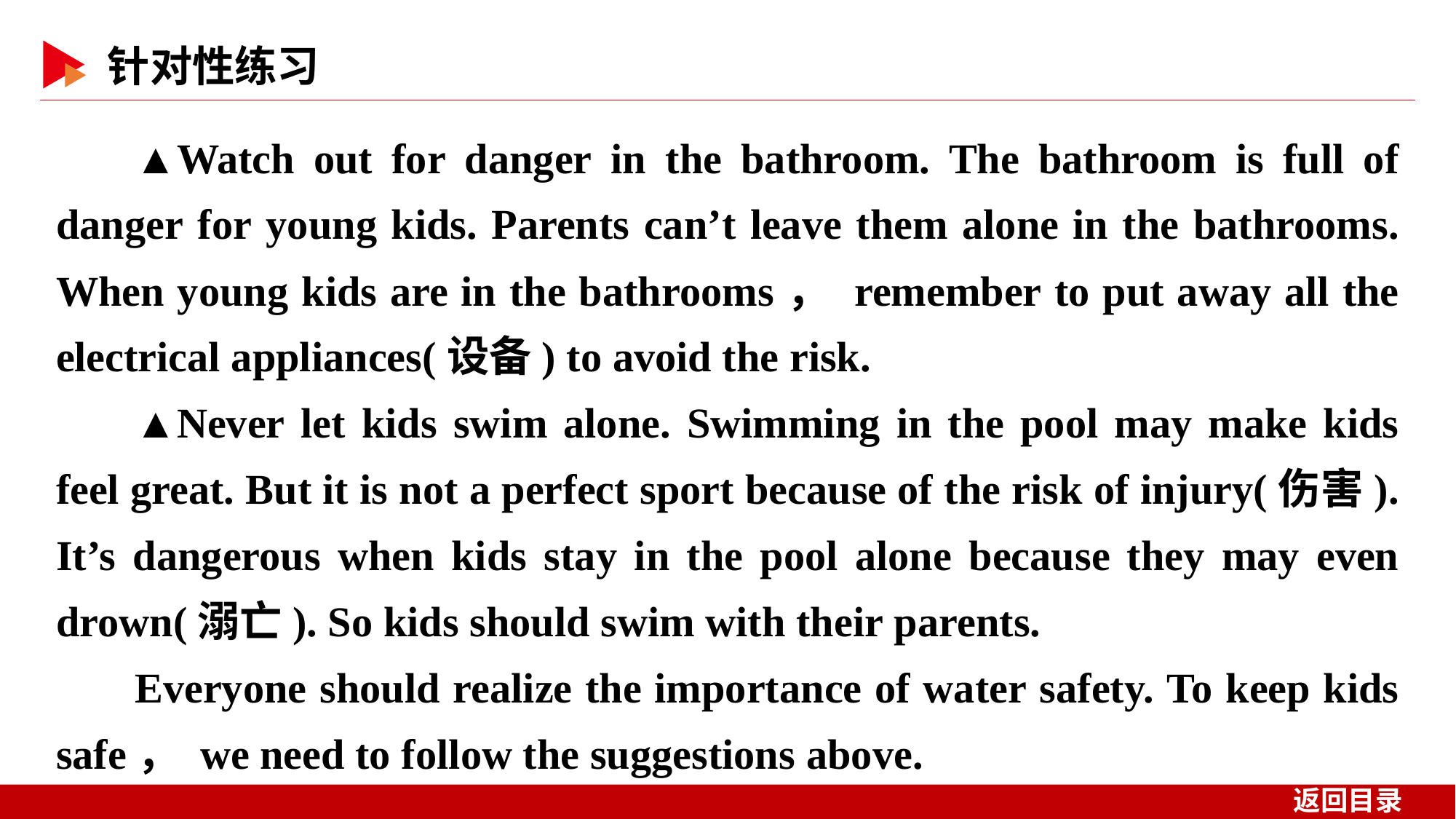

▲Watch out for danger in the bathroom. The bathroom is full of danger for young kids. Parents can’t leave them alone in the bathrooms. When young kids are in the bathrooms， remember to put away all the electrical appliances(设备) to avoid the risk.
▲Never let kids swim alone. Swimming in the pool may make kids feel great. But it is not a perfect sport because of the risk of injury(伤害). It’s dangerous when kids stay in the pool alone because they may even drown(溺亡). So kids should swim with their parents.
Everyone should realize the importance of water safety. To keep kids safe， we need to follow the suggestions above.